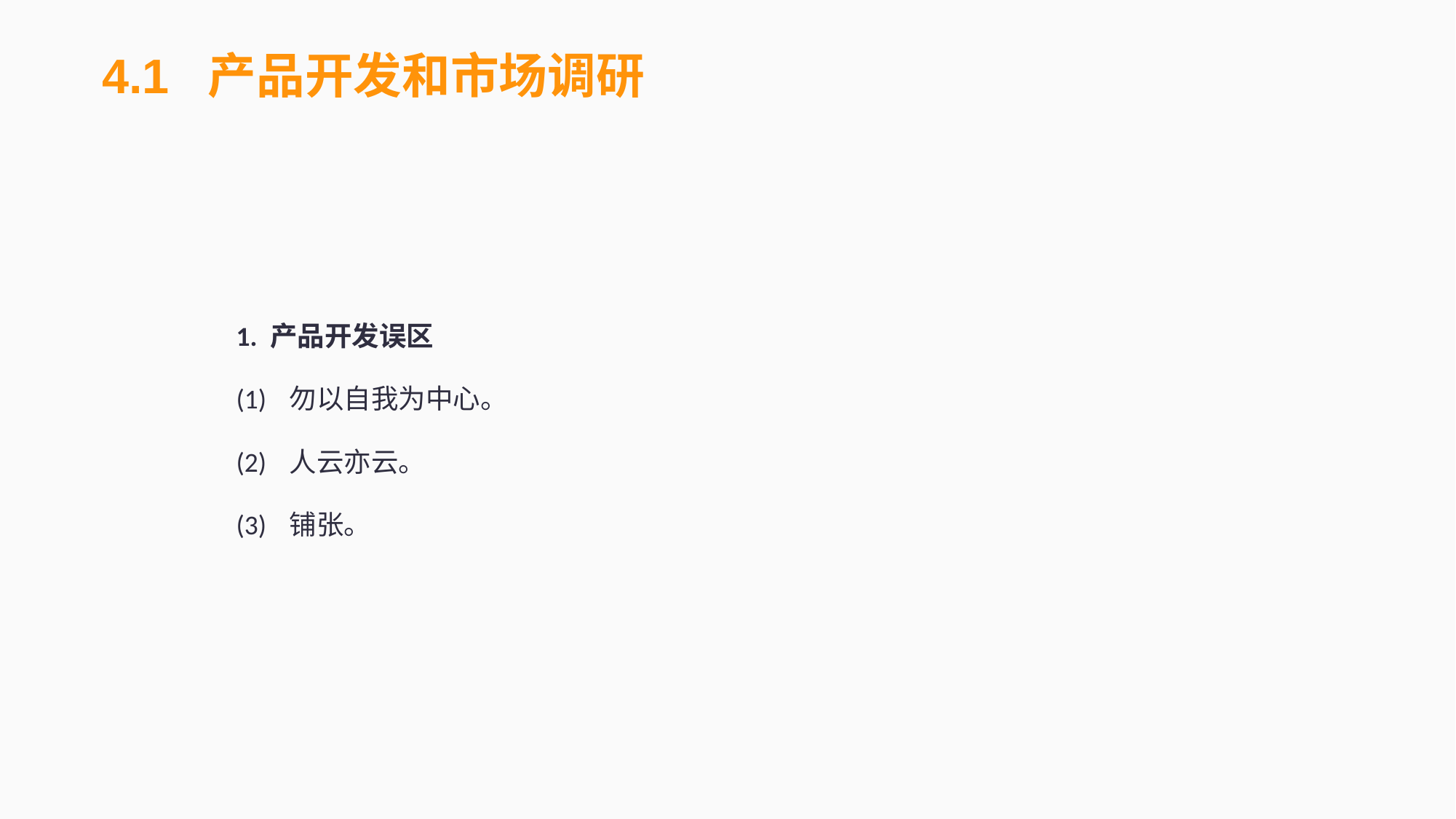

4.1  产品开发和市场调研
1. 产品开发误区
(1)	勿以自我为中心。
(2)	人云亦云。
(3)	铺张。